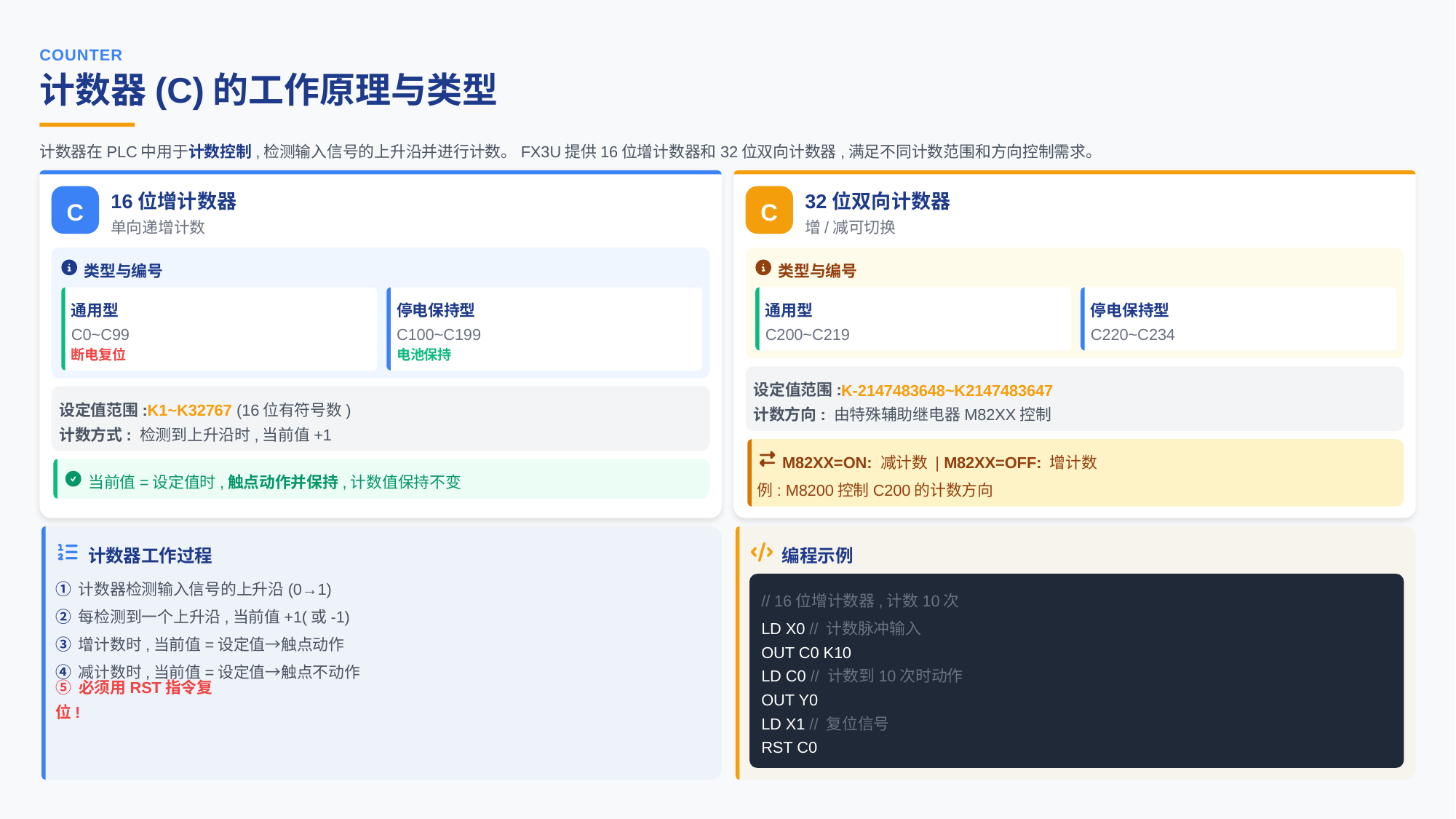

COUNTER
计数器(C)的工作原理与类型

计数器在PLC中用于计数控制,检测输入信号的上升沿并进行计数。FX3U提供16位增计数器和32位双向计数器,满足不同计数范围和方向控制需求。

16位增计数器
32位双向计数器
C

C

单向递增计数
增/减可切换

类型与编号
类型与编号

通用型
停电保持型
通用型
停电保持型
C0~C99
C100~C199
C200~C219
C220~C234
断电复位
电池保持

设定值范围:
K-2147483648~K2147483647

设定值范围:K1~K32767 (16位有符号数)
计数方向: 由特殊辅助继电器M82XX控制
计数方式: 检测到上升沿时,当前值+1

M82XX=ON: 减计数 | M82XX=OFF: 增计数

当前值=设定值时,触点动作并保持,计数值保持不变

例: M8200控制C200的计数方向

计数器工作过程
编程示例

① 计数器检测输入信号的上升沿(0→1)

// 16位增计数器,计数10次
② 每检测到一个上升沿,当前值+1(或-1)
LD X0 // 计数脉冲输入
③ 增计数时,当前值=设定值→触点动作
OUT C0 K10
④ 减计数时,当前值=设定值→触点不动作
LD C0 // 计数到10次时动作
OUT Y0
⑤ 必须用RST指令复位!
LD X1 // 复位信号
RST C0